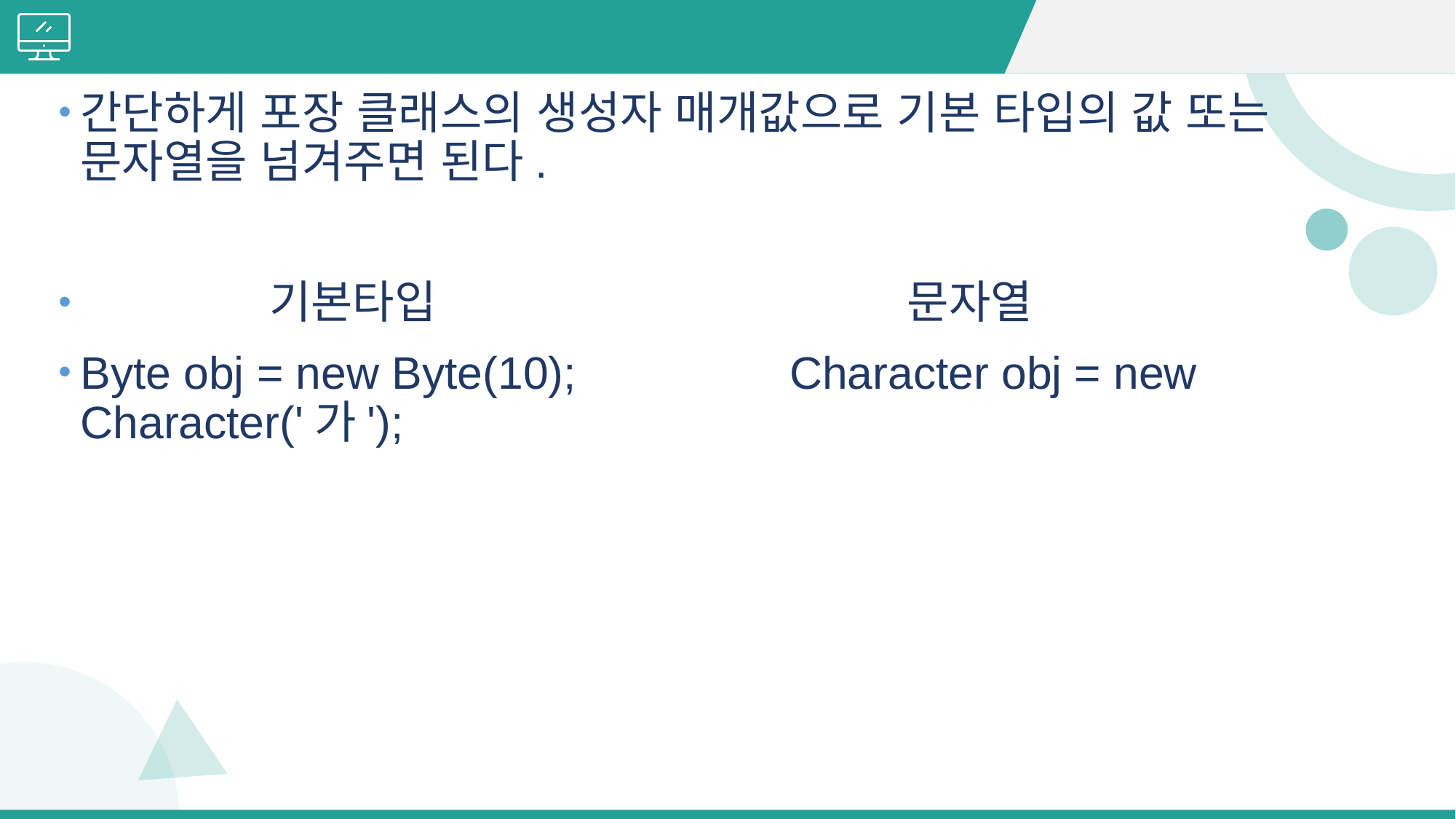

#
간단하게 포장 클래스의 생성자 매개값으로 기본 타입의 값 또는 문자열을 넘겨주면 된다.

              기본타입                                     문자열
Byte obj = new Byte(10);                 Character obj = new Character('가');